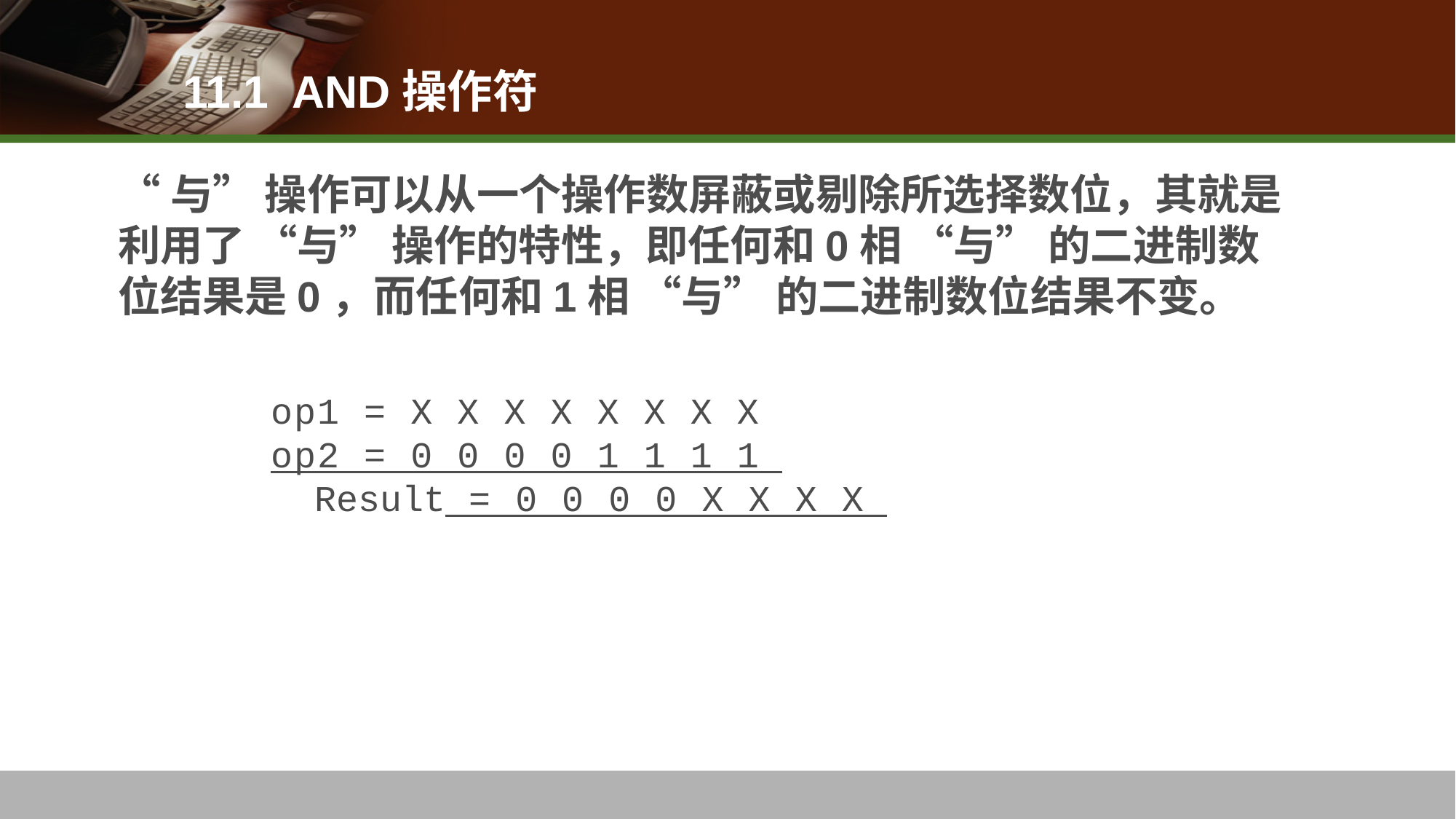

11.1  AND操作符
# “与” 操作可以从一个操作数屏蔽或剔除所选择数位，其就是利用了 “与” 操作的特性，即任何和0相 “与” 的二进制数位结果是0，而任何和1相 “与” 的二进制数位结果不变。
op1 = X X X X X X X X
op2 = 0 0 0 0 1 1 1 1
  Result = 0 0 0 0 X X X X